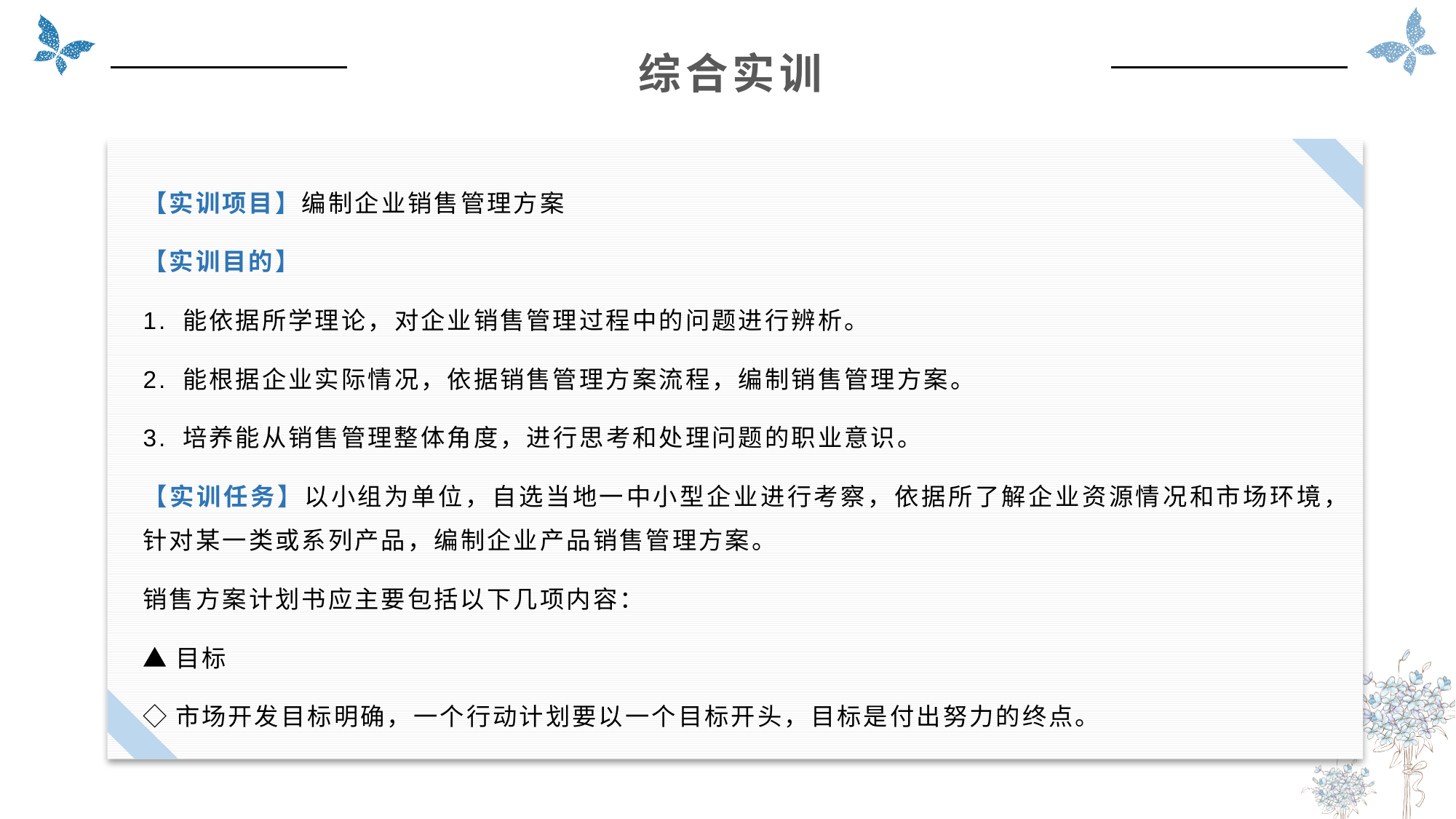

综合实训

【实训项目】编制企业销售管理方案
【实训目的】
1. 能依据所学理论，对企业销售管理过程中的问题进行辨析。
2. 能根据企业实际情况，依据销售管理方案流程，编制销售管理方案。
3. 培养能从销售管理整体角度，进行思考和处理问题的职业意识。
【实训任务】以小组为单位，自选当地一中小型企业进行考察，依据所了解企业资源情况和市场环境，针对某一类或系列产品，编制企业产品销售管理方案。
销售方案计划书应主要包括以下几项内容：
▲目标
◇市场开发目标明确，一个行动计划要以一个目标开头，目标是付出努力的终点。